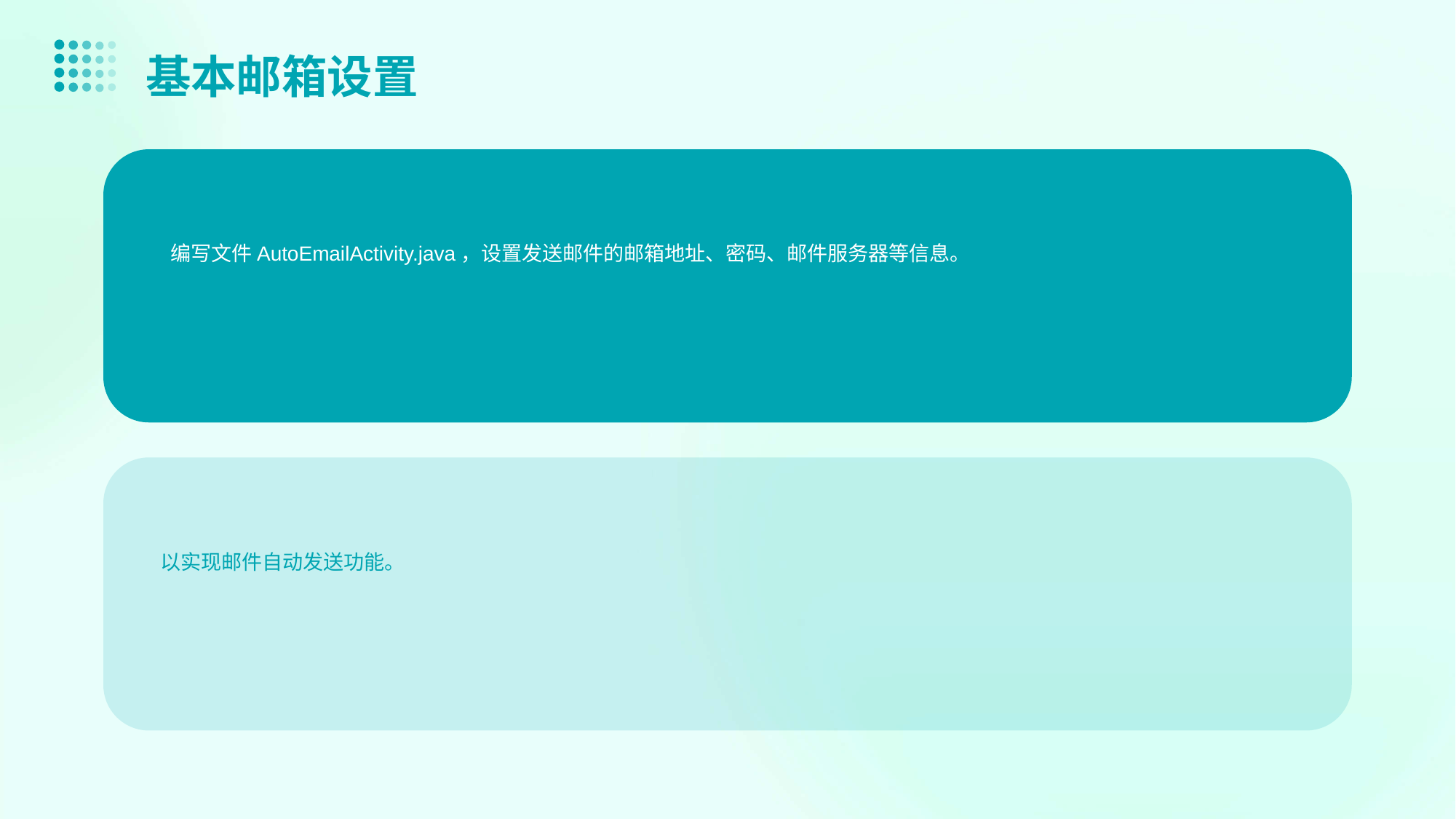

基本邮箱设置

编写文件AutoEmailActivity.java，设置发送邮件的邮箱地址、密码、邮件服务器等信息。

以实现邮件自动发送功能。